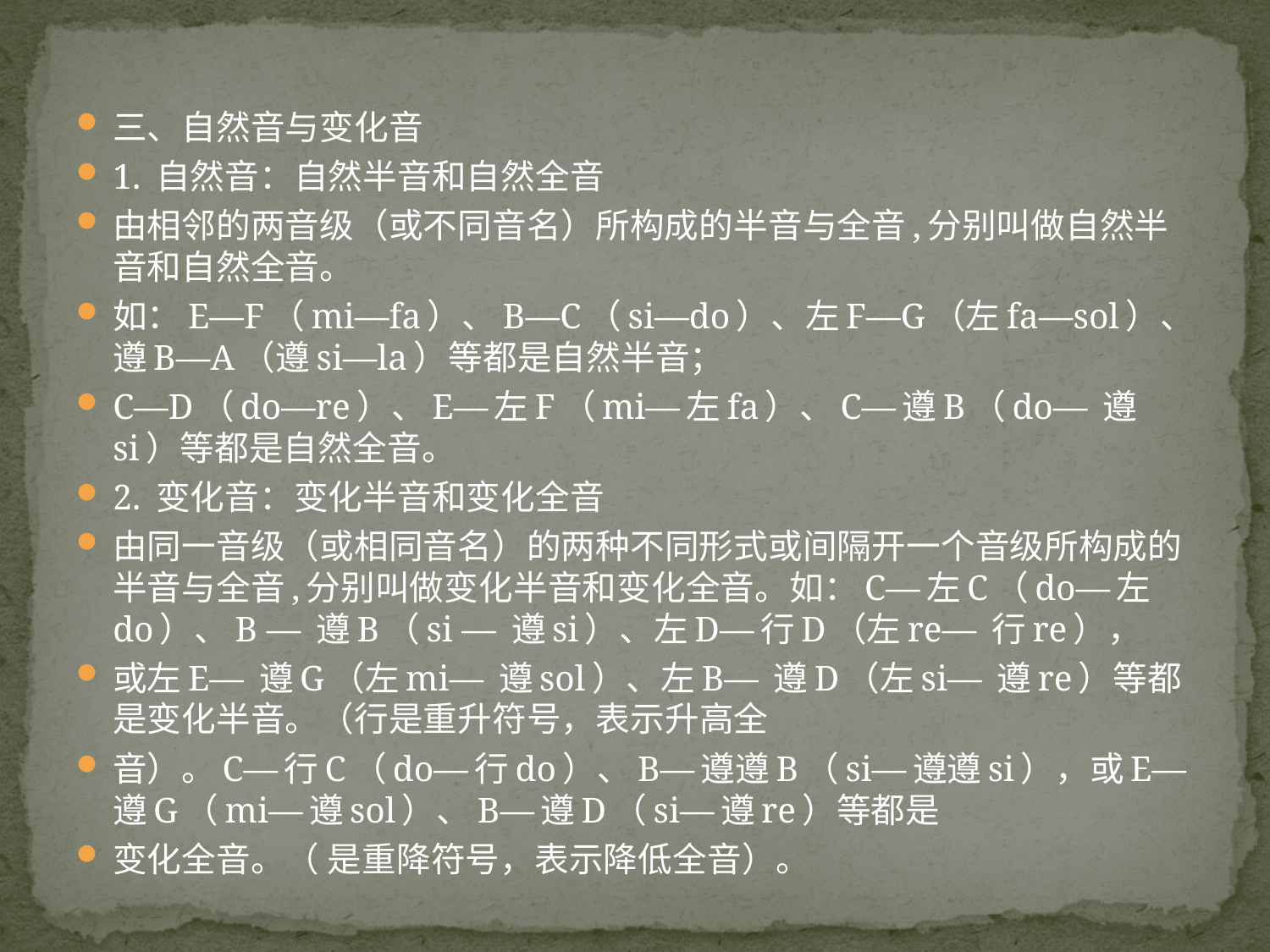

三、自然音与变化音
1. 自然音：自然半音和自然全音
由相邻的两音级（或不同音名）所构成的半音与全音,分别叫做自然半音和自然全音。
如：E—F（mi—fa）、B—C（si—do）、左F—G（左fa—sol）、遵B—A（遵si—la）等都是自然半音；
C—D（do—re）、E—左F（mi—左fa）、C—遵B（do— 遵si）等都是自然全音。
2. 变化音：变化半音和变化全音
由同一音级（或相同音名）的两种不同形式或间隔开一个音级所构成的半音与全音,分别叫做变化半音和变化全音。如：C—左C（do—左do）、B — 遵B（si — 遵si）、左D—行D（左re— 行re），
或左E— 遵G（左mi— 遵sol）、左B— 遵D（左si— 遵re）等都是变化半音。（行是重升符号，表示升高全
音）。C—行C（do—行do）、B—遵遵B（si—遵遵si），或E—遵G（mi—遵sol）、B—遵D（si—遵re）等都是
变化全音。（ 是重降符号，表示降低全音）。